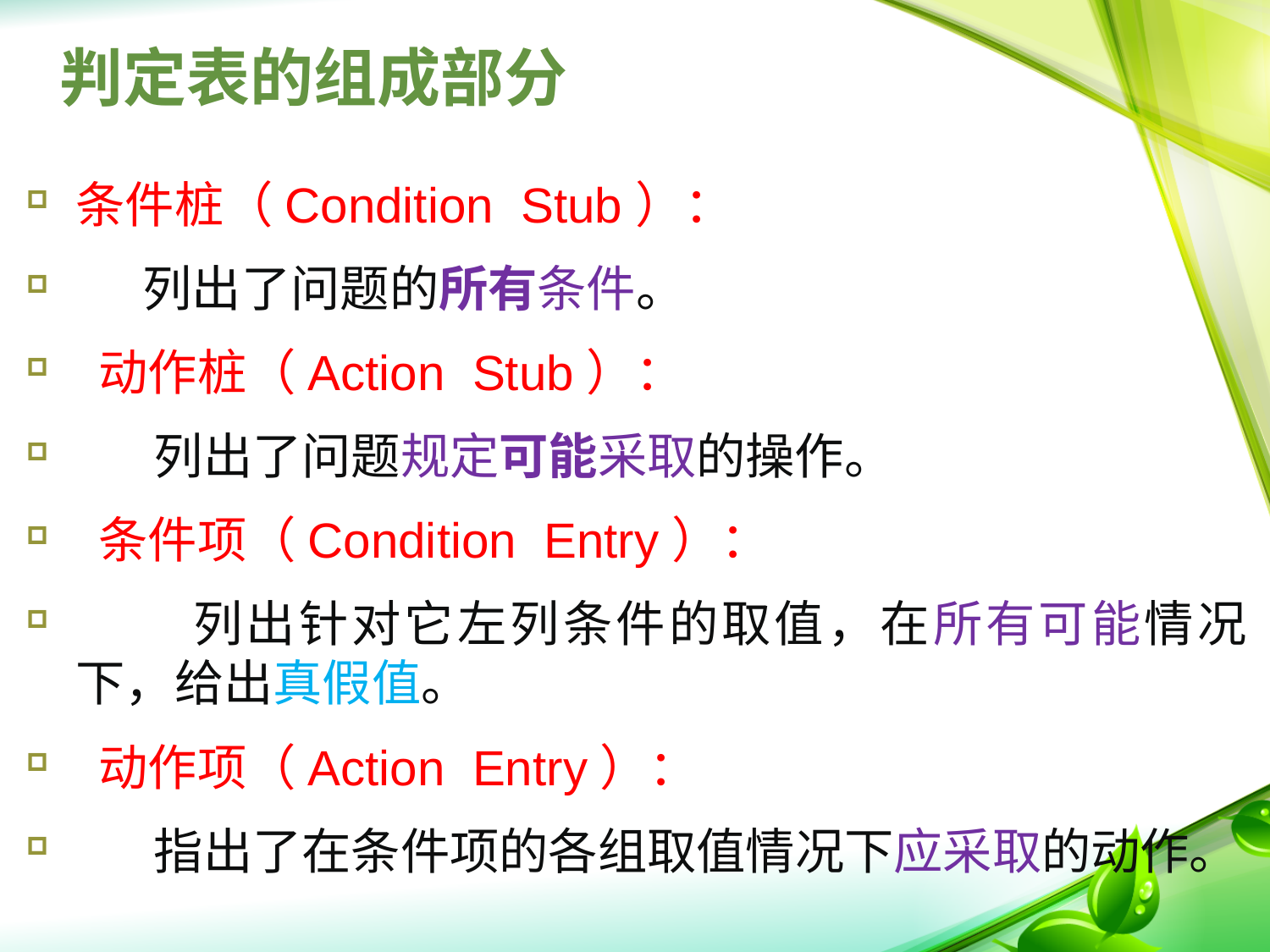

# 判定表的组成部分
条件桩（Condition  Stub）：
     列出了问题的所有条件。
 动作桩（Action  Stub）：
      列出了问题规定可能采取的操作。
 条件项（Condition  Entry）：
       列出针对它左列条件的取值，在所有可能情况下，给出真假值。
 动作项（Action  Entry）：
      指出了在条件项的各组取值情况下应采取的动作。